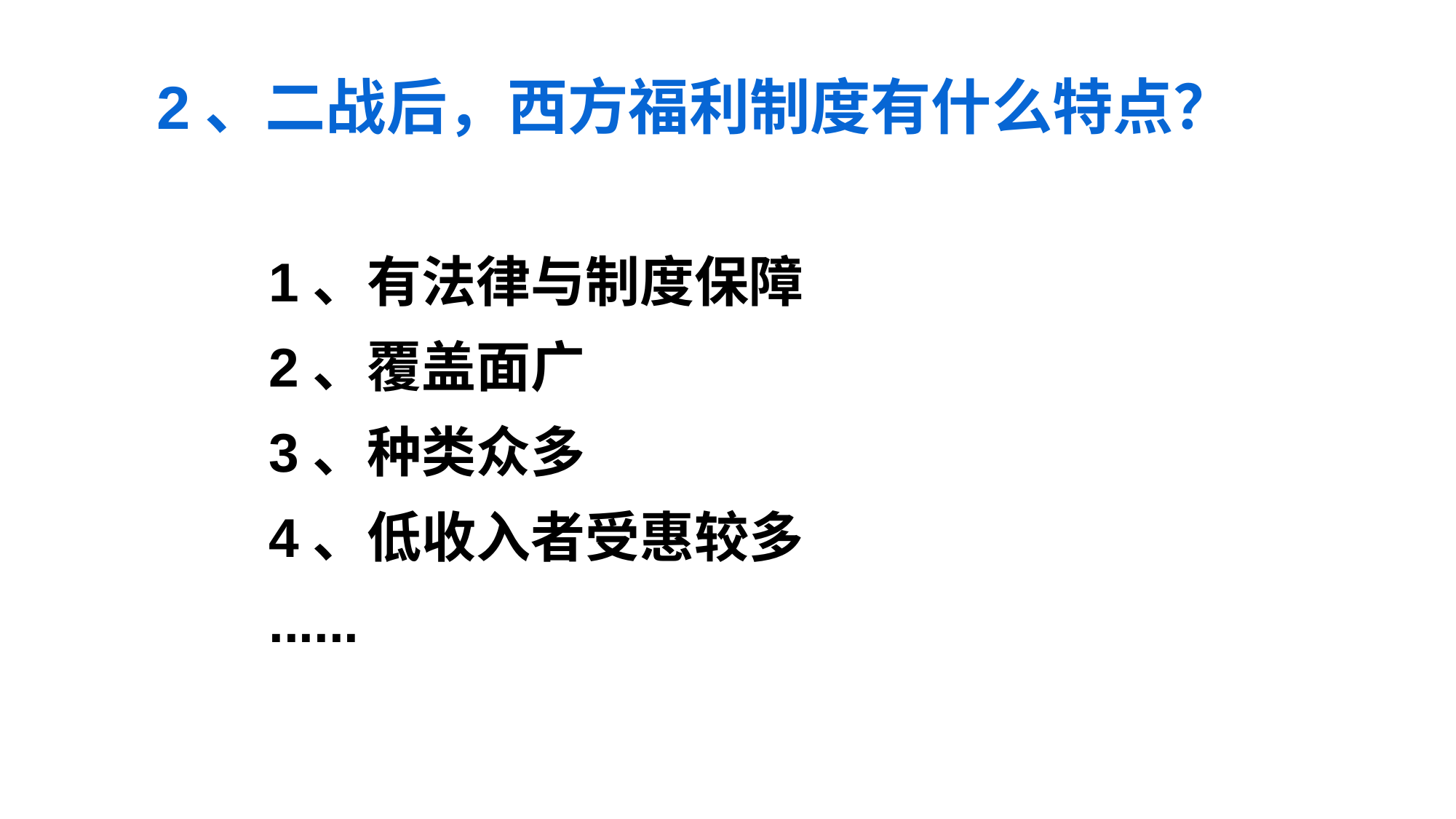

2、二战后，西方福利制度有什么特点？
1、有法律与制度保障
2、覆盖面广
3、种类众多
4、低收入者受惠较多
......